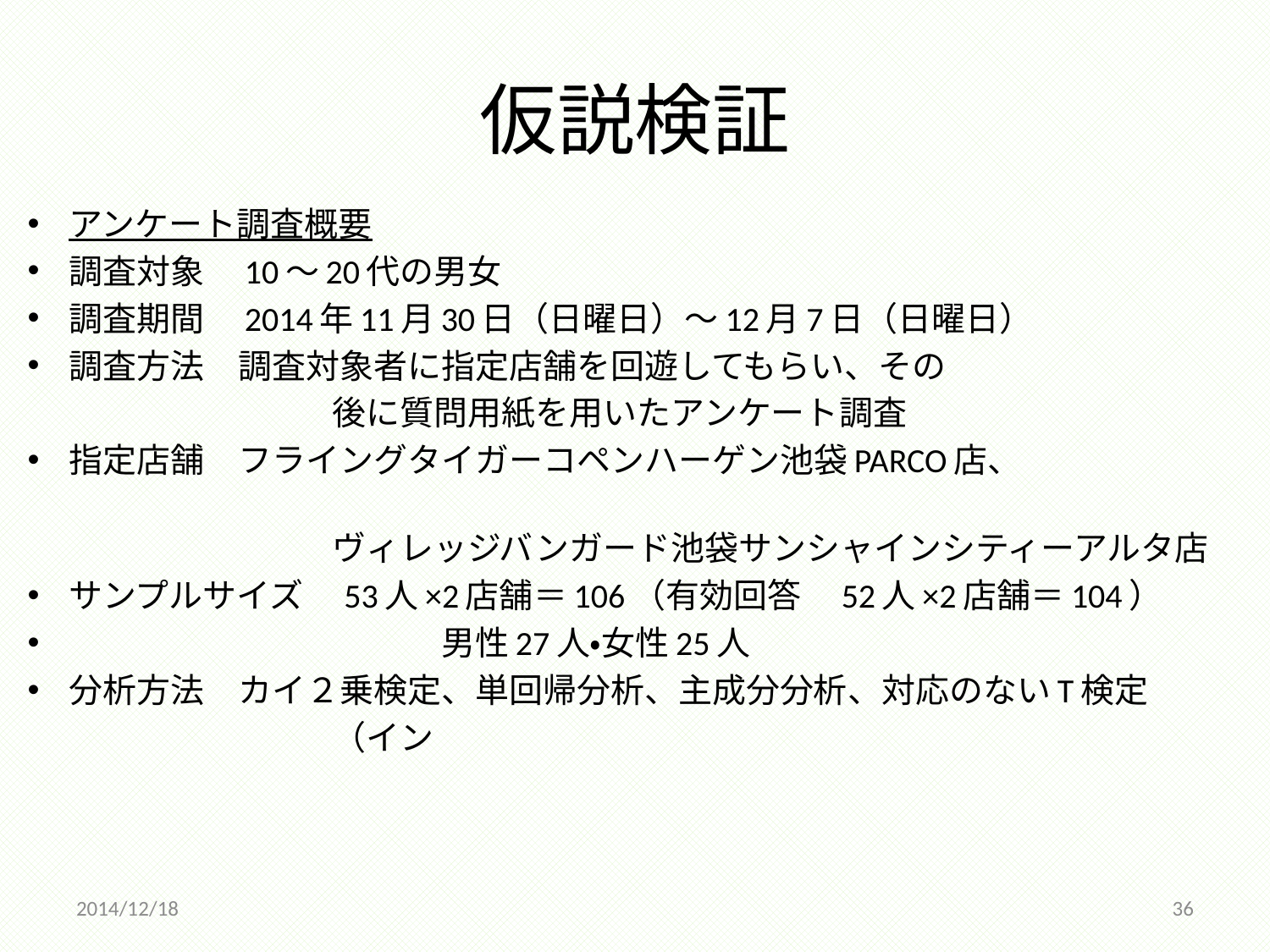

# 仮説検証
アンケート調査概要
調査対象　10～20代の男女
調査期間　2014年11月30日（日曜日）～12月7日（日曜日）
調査方法　調査対象者に指定店舗を回遊してもらい、その
　　　　　　　　　後に質問用紙を用いたアンケート調査
指定店舗　フライングタイガーコペンハーゲン池袋PARCO店、
　　　　　　　　　ヴィレッジバンガード池袋サンシャインシティーアルタ店
サンプルサイズ　53人×2店舗＝106（有効回答　52人×2店舗＝104）
　　　　　　　　　　　男性27人・女性25人
分析方法　カイ２乗検定、単回帰分析、主成分分析、対応のないT検定
　　　　　　　　　（イン
2014/12/18
36